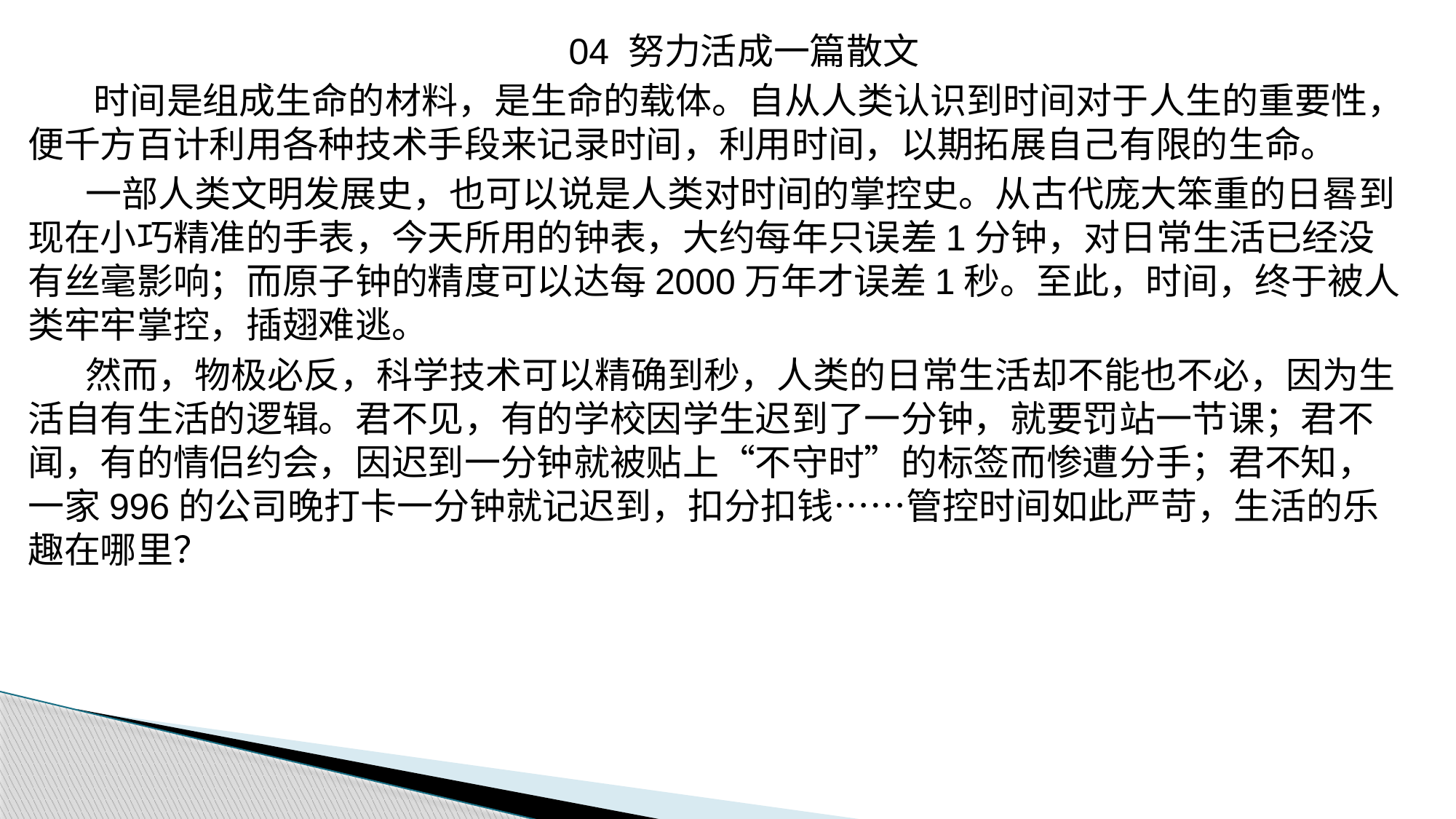

04 努力活成一篇散文
       时间是组成生命的材料，是生命的载体。自从人类认识到时间对于人生的重要性，便千方百计利用各种技术手段来记录时间，利用时间，以期拓展自己有限的生命。
      一部人类文明发展史，也可以说是人类对时间的掌控史。从古代庞大笨重的日晷到现在小巧精准的手表，今天所用的钟表，大约每年只误差1分钟，对日常生活已经没有丝毫影响；而原子钟的精度可以达每2000万年才误差1秒。至此，时间，终于被人类牢牢掌控，插翅难逃。
      然而，物极必反，科学技术可以精确到秒，人类的日常生活却不能也不必，因为生活自有生活的逻辑。君不见，有的学校因学生迟到了一分钟，就要罚站一节课；君不闻，有的情侣约会，因迟到一分钟就被贴上“不守时”的标签而惨遭分手；君不知，一家996的公司晚打卡一分钟就记迟到，扣分扣钱……管控时间如此严苛，生活的乐趣在哪里？